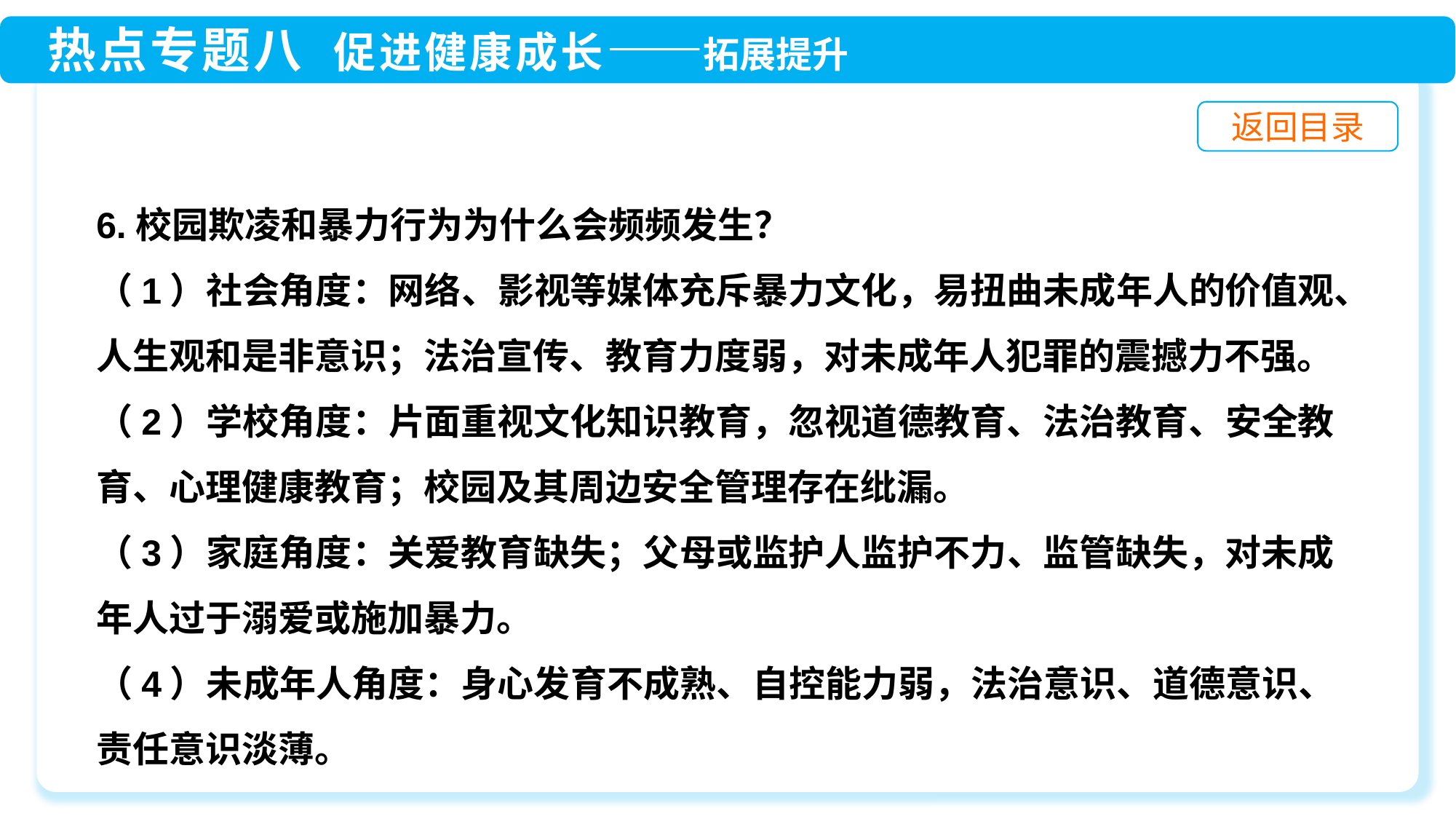

6.校园欺凌和暴力行为为什么会频频发生？
（1）社会角度：网络、影视等媒体充斥暴力文化，易扭曲未成年人的价值观、人生观和是非意识；法治宣传、教育力度弱，对未成年人犯罪的震撼力不强。
（2）学校角度：片面重视文化知识教育，忽视道德教育、法治教育、安全教育、心理健康教育；校园及其周边安全管理存在纰漏。
（3）家庭角度：关爱教育缺失；父母或监护人监护不力、监管缺失，对未成年人过于溺爱或施加暴力。
（4）未成年人角度：身心发育不成熟、自控能力弱，法治意识、道德意识、责任意识淡薄。